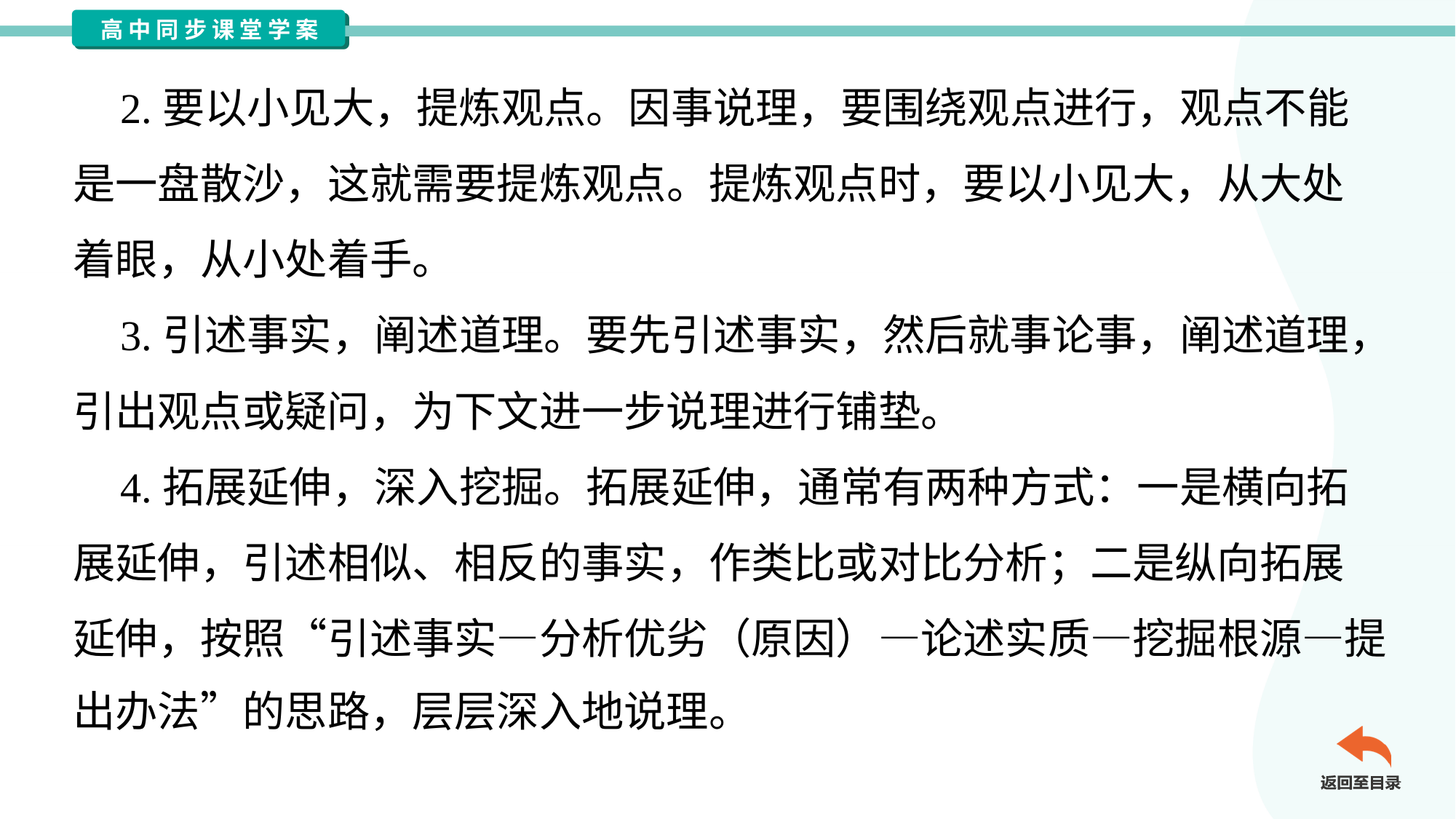

2.要以小见大，提炼观点。因事说理，要围绕观点进行，观点不能
是一盘散沙，这就需要提炼观点。提炼观点时，要以小见大，从大处
着眼，从小处着手。
    3.引述事实，阐述道理。要先引述事实，然后就事论事，阐述道理，
引出观点或疑问，为下文进一步说理进行铺垫。
    4.拓展延伸，深入挖掘。拓展延伸，通常有两种方式：一是横向拓
展延伸，引述相似、相反的事实，作类比或对比分析；二是纵向拓展
延伸，按照“引述事实—分析优劣（原因）—论述实质—挖掘根源—提
出办法”的思路，层层深入地说理。